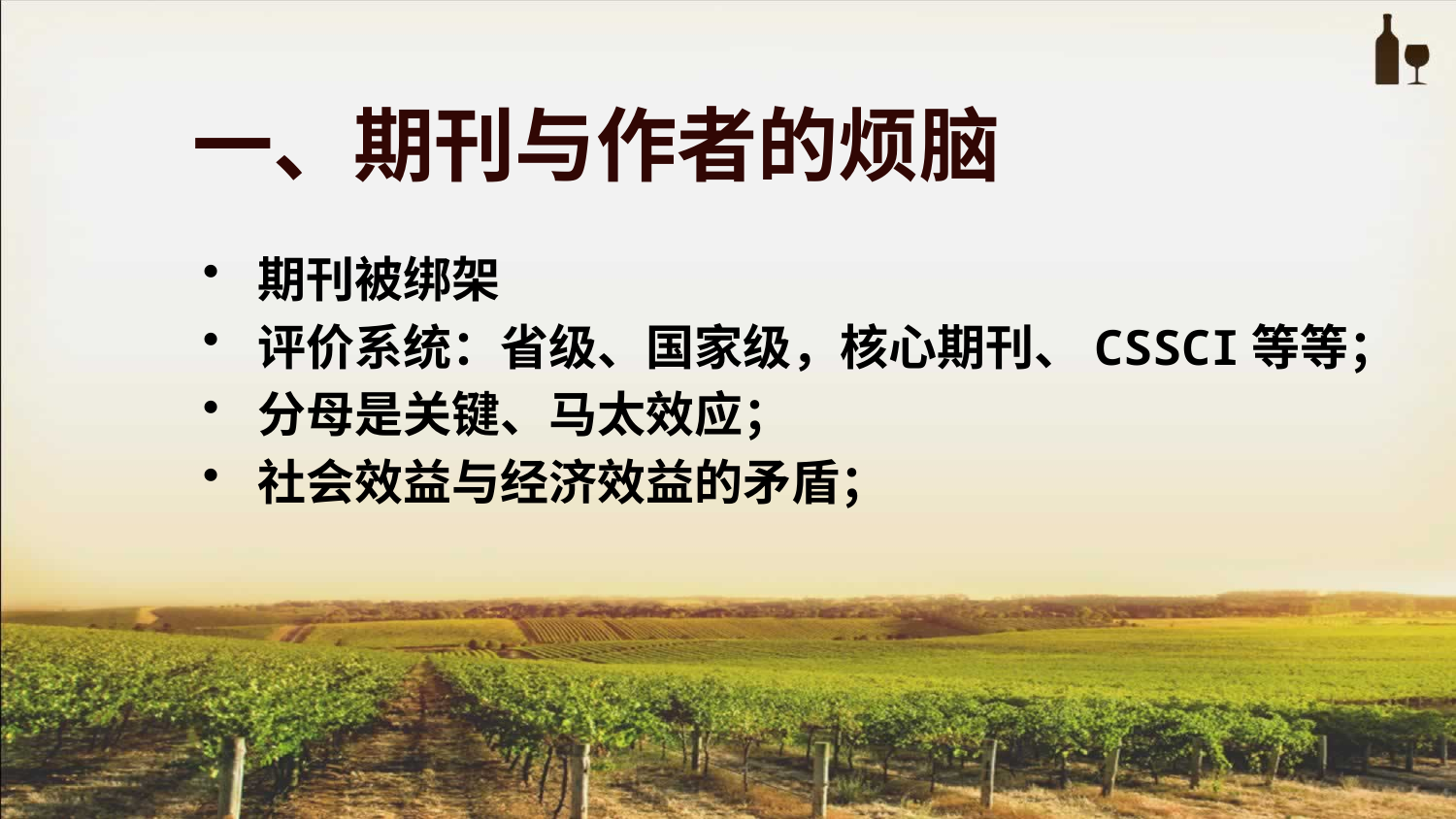

一、期刊与作者的烦脑
期刊被绑架
评价系统：省级、国家级，核心期刊、CSSCI等等；
分母是关键、马太效应；
社会效益与经济效益的矛盾；